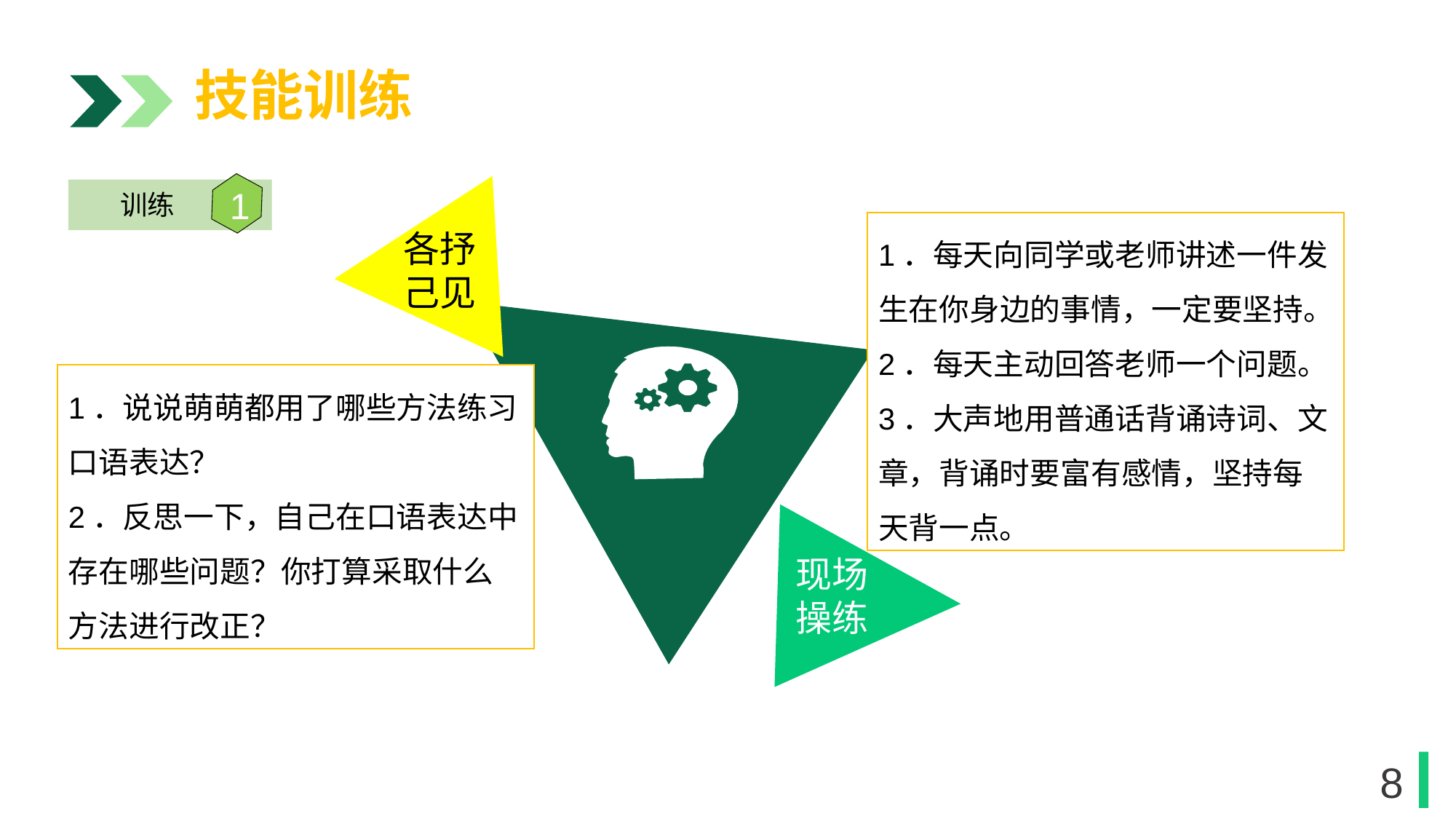

技能训练

各抒
己见
1

训练
1．每天向同学或老师讲述一件发生在你身边的事情，一定要坚持。
2．每天主动回答老师一个问题。
3．大声地用普通话背诵诗词、文章，背诵时要富有感情，坚持每天背一点。

1．说说萌萌都用了哪些方法练习口语表达？
2．反思一下，自己在口语表达中存在哪些问题？你打算采取什么方法进行改正？

现场
操练
8